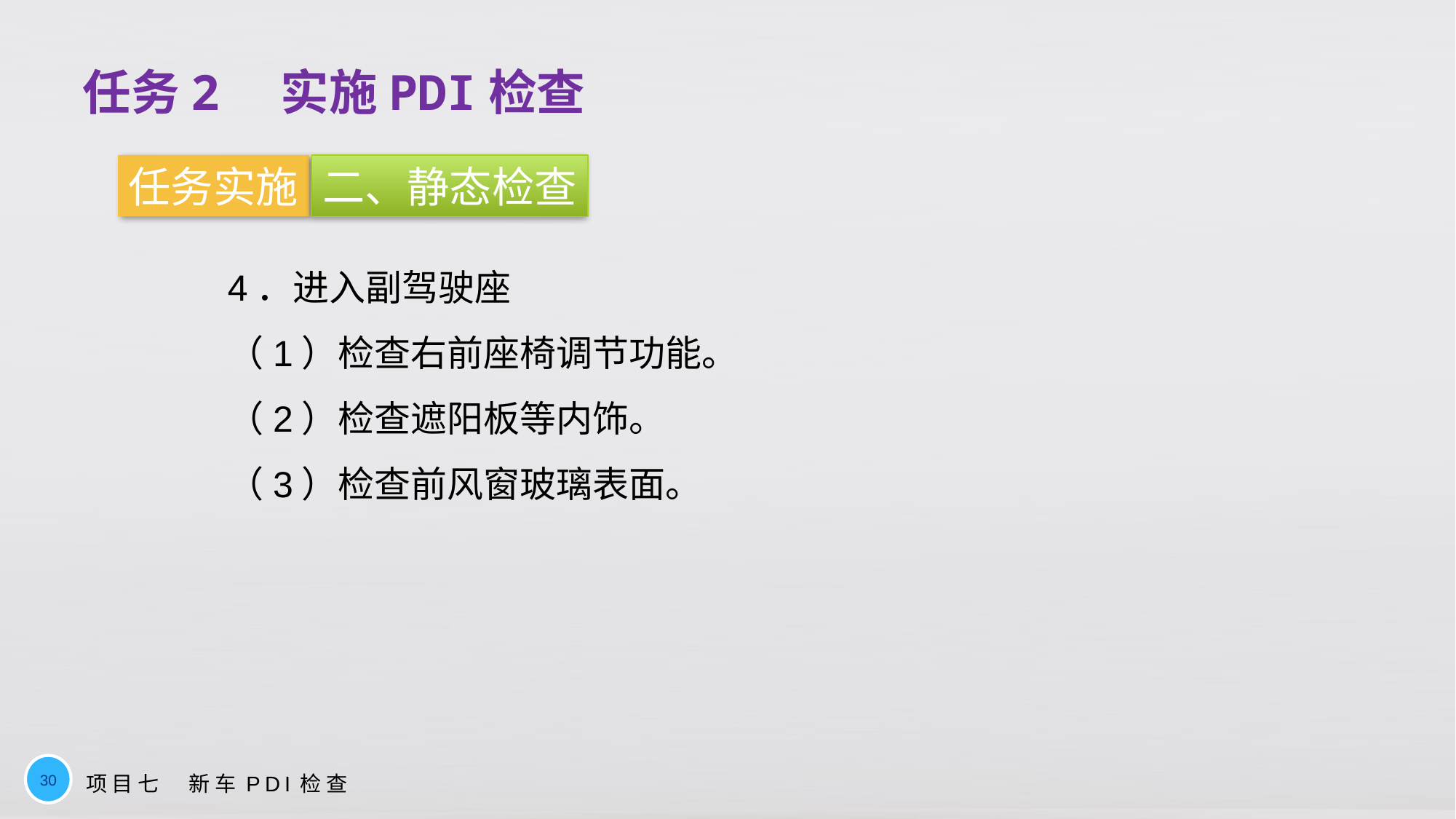

任务2　实施PDI检查
任务实施
二、静态检查
4．进入副驾驶座
（1）检查右前座椅调节功能。
（2）检查遮阳板等内饰。
（3）检查前风窗玻璃表面。
30